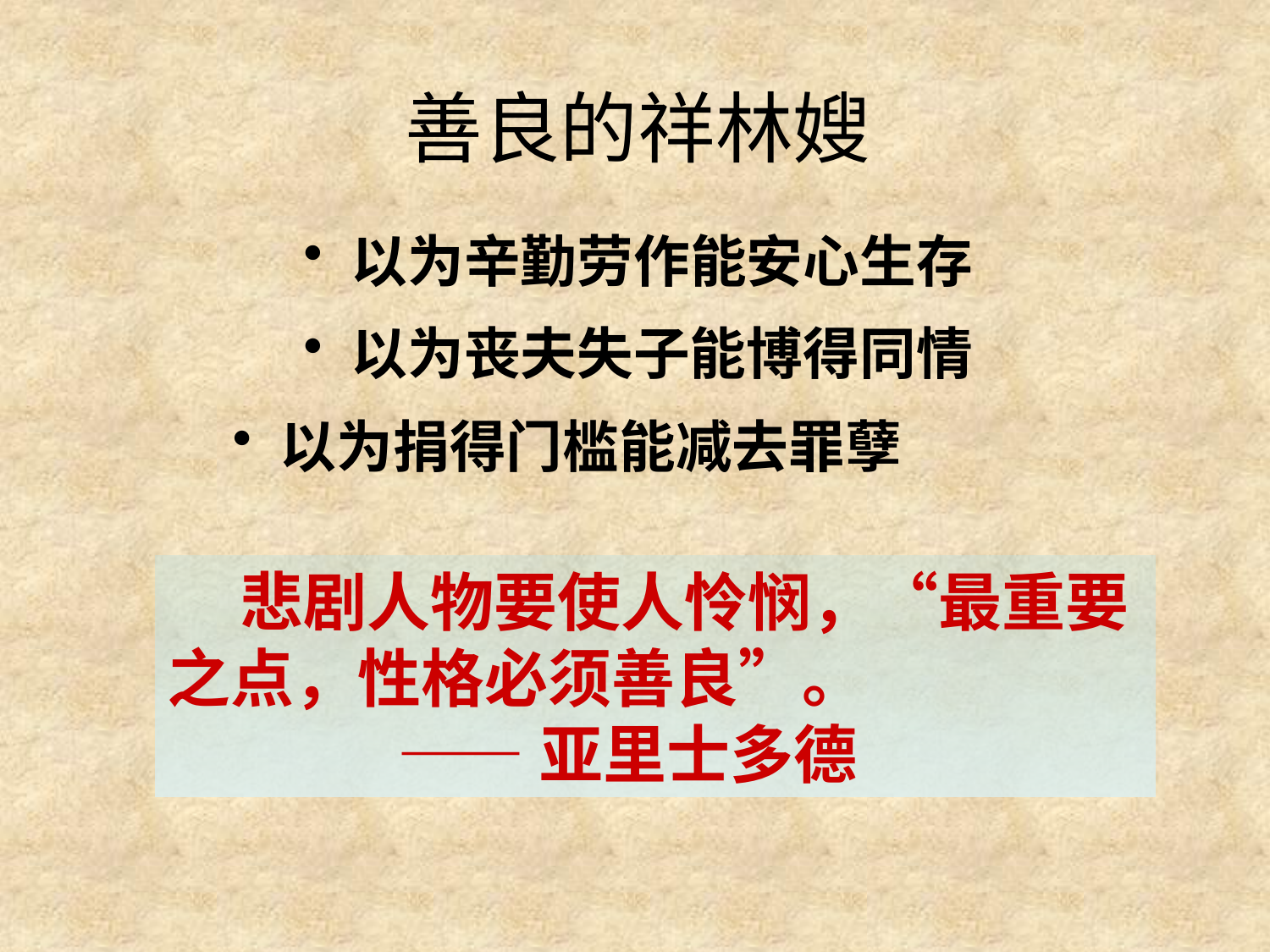

# 善良的祥林嫂
以为辛勤劳作能安心生存
以为丧夫失子能博得同情
以为捐得门槛能减去罪孽
    悲剧人物要使人怜悯，“最重要之点，性格必须善良”。
                ——亚里士多德